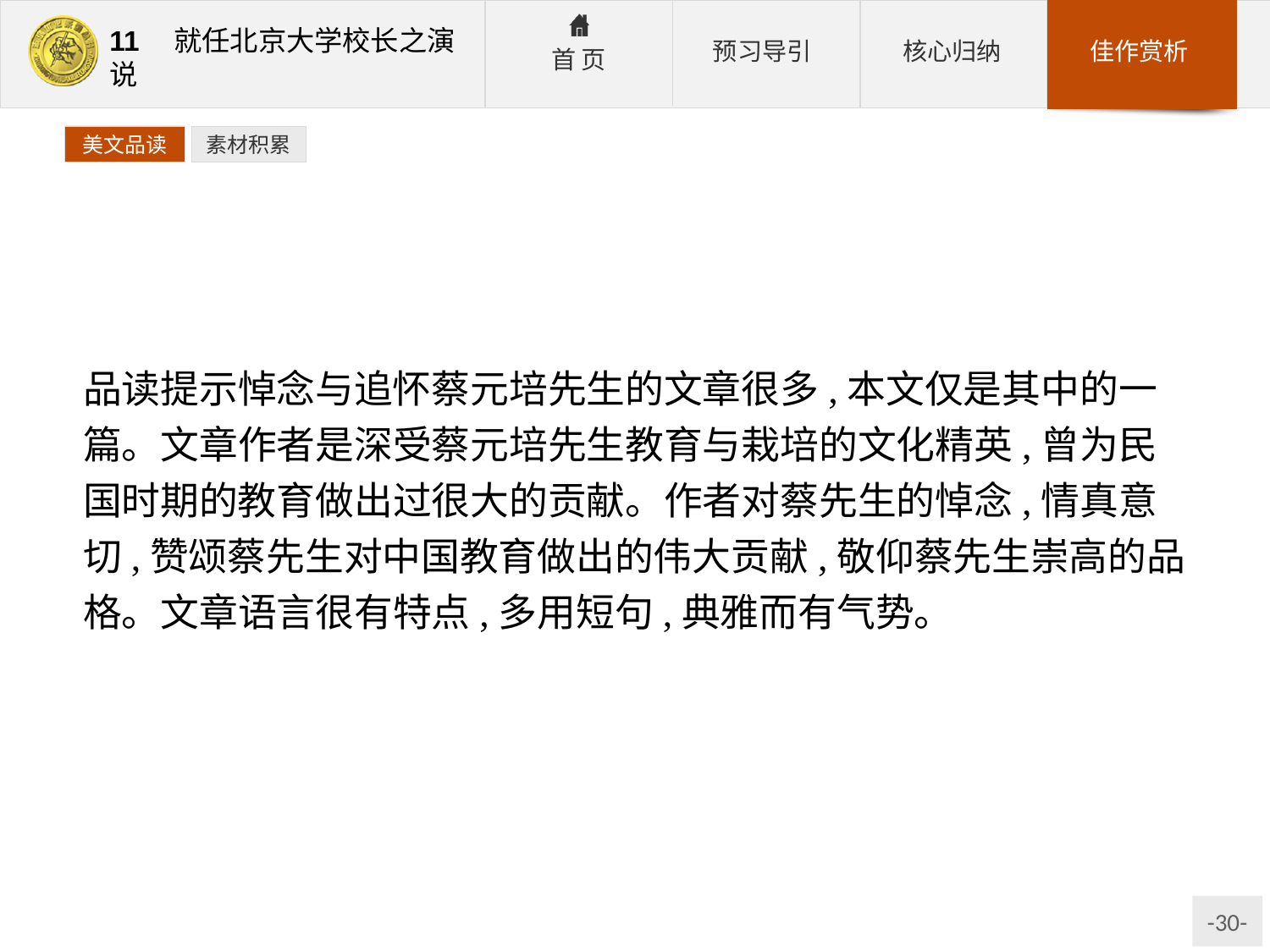

美文品读
素材积累
品读提示悼念与追怀蔡元培先生的文章很多,本文仅是其中的一篇。文章作者是深受蔡元培先生教育与栽培的文化精英,曾为民国时期的教育做出过很大的贡献。作者对蔡先生的悼念,情真意切,赞颂蔡先生对中国教育做出的伟大贡献,敬仰蔡先生崇高的品格。文章语言很有特点,多用短句,典雅而有气势。